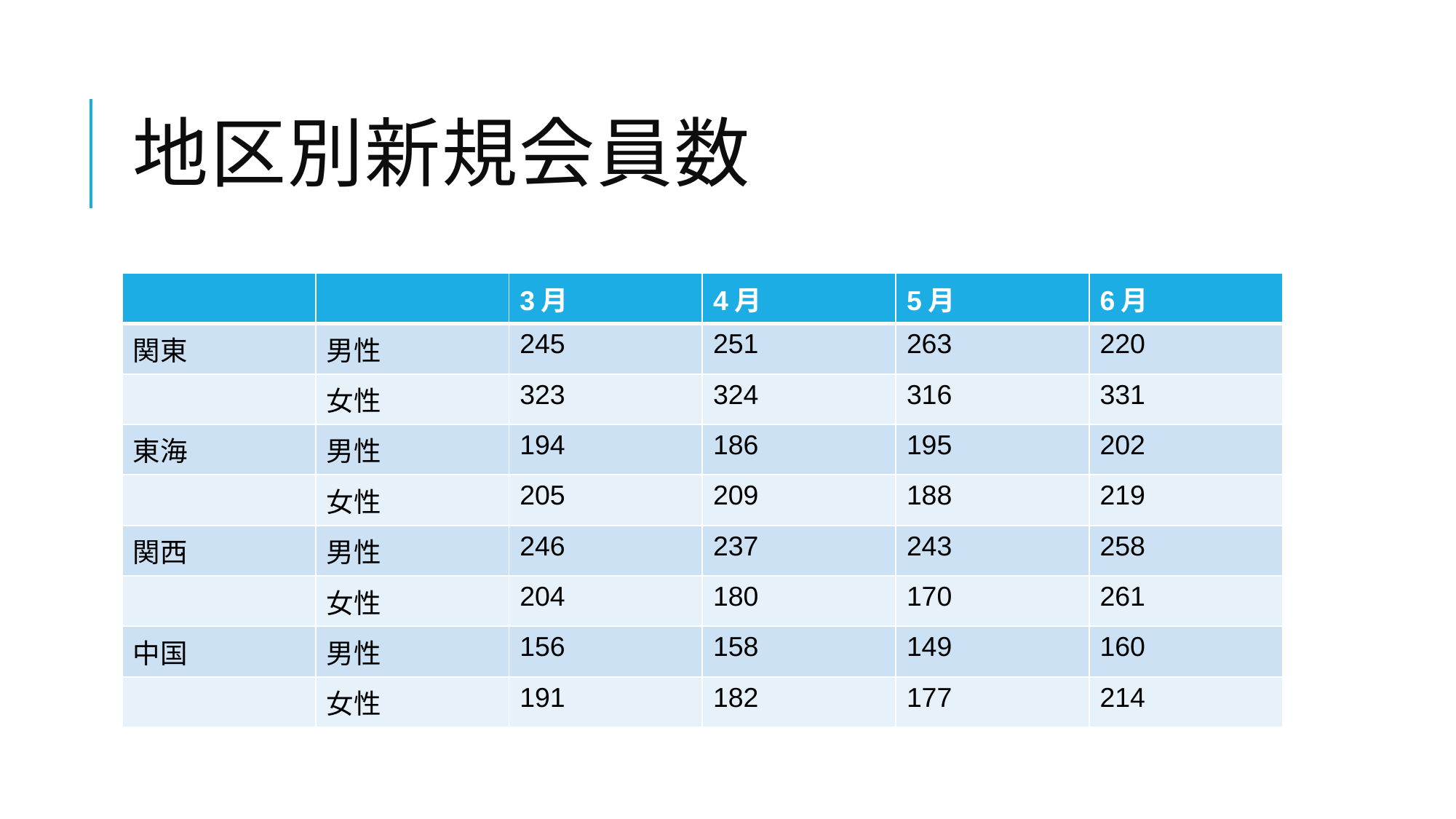

# 地区別新規会員数
|  |  | 3月 | 4月 | 5月 | 6月 |
| --- | --- | --- | --- | --- | --- |
| 関東 | 男性 | 245 | 251 | 263 | 220 |
|  | 女性 | 323 | 324 | 316 | 331 |
| 東海 | 男性 | 194 | 186 | 195 | 202 |
|  | 女性 | 205 | 209 | 188 | 219 |
| 関西 | 男性 | 246 | 237 | 243 | 258 |
|  | 女性 | 204 | 180 | 170 | 261 |
| 中国 | 男性 | 156 | 158 | 149 | 160 |
|  | 女性 | 191 | 182 | 177 | 214 |